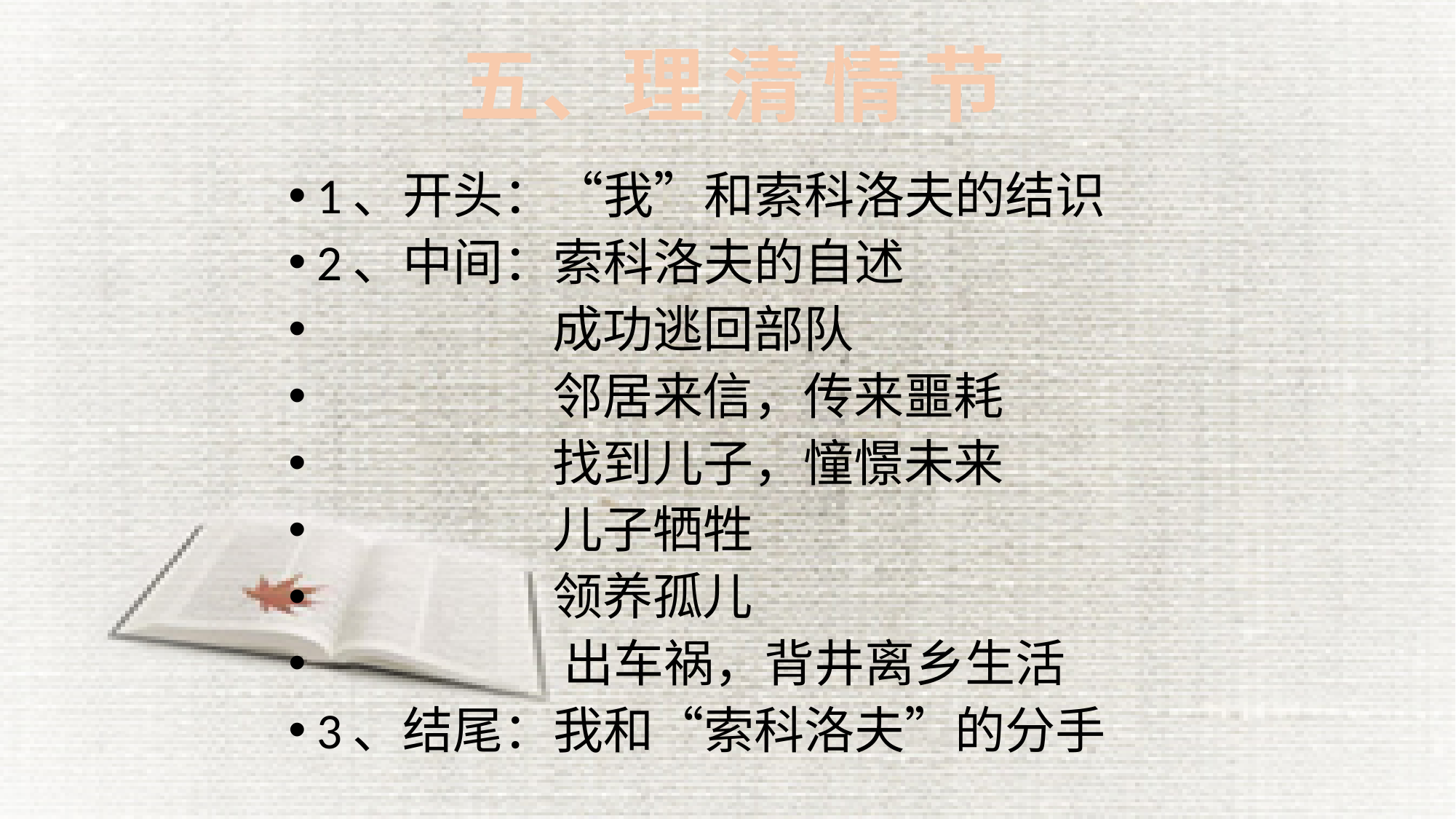

# 五、理 清 情 节
1、开头：“我”和索科洛夫的结识
2、中间：索科洛夫的自述
                    成功逃回部队
                    邻居来信，传来噩耗
                    找到儿子，憧憬未来
                    儿子牺牲
                    领养孤儿
                     出车祸，背井离乡生活
3、结尾：我和“索科洛夫”的分手